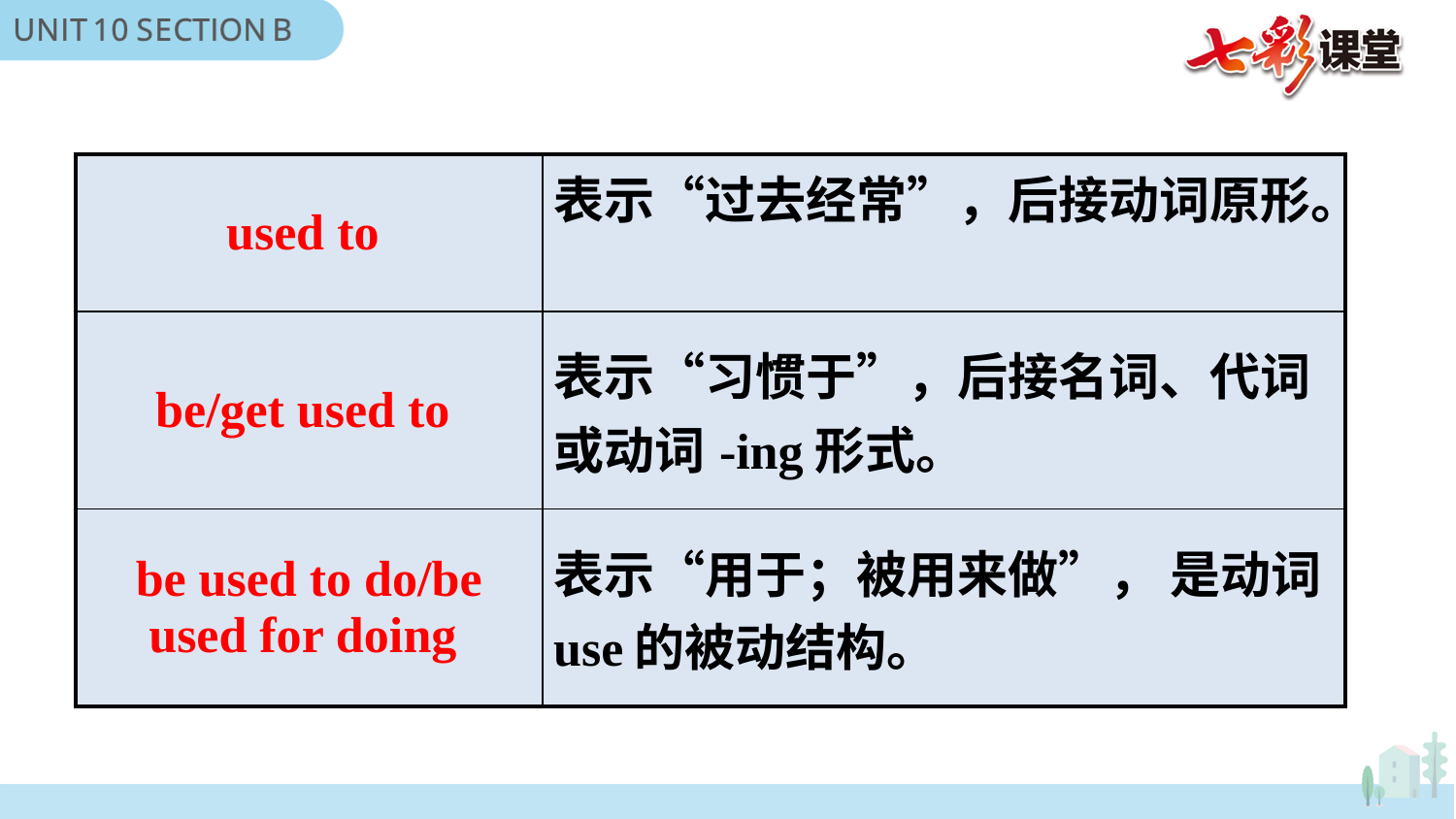

| used to | 表示“过去经常”，后接动词原形。 |
| --- | --- |
| be/get used to | 表示“习惯于”，后接名词、代词或动词-ing形式。 |
| be used to do/be used for doing | 表示“用于；被用来做”， 是动词use的被动结构。 |